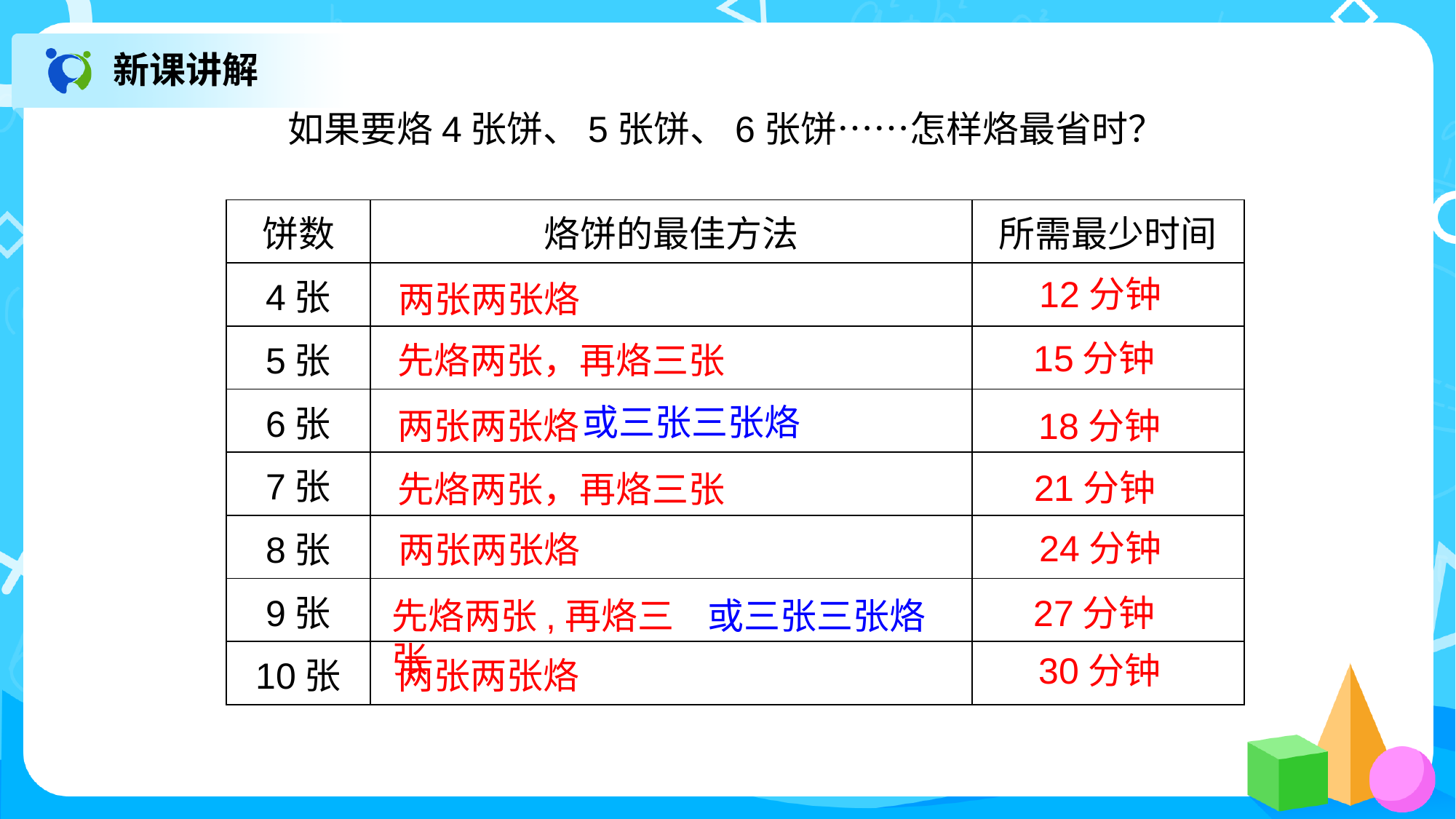

新课讲解
如果要烙4张饼、5张饼、6张饼……怎样烙最省时？
| 饼数 | 烙饼的最佳方法 | 所需最少时间 |
| --- | --- | --- |
| 4张 |  |  |
| 5张 |  |  |
| 6张 |  |  |
| 7张 |  |  |
| 8张 |  |  |
| 9张 |  |  |
| 10张 |  |  |
12分钟
两张两张烙
15分钟
先烙两张，再烙三张
或三张三张烙
18分钟
两张两张烙
21分钟
先烙两张，再烙三张
24分钟
两张两张烙
27分钟
或三张三张烙
先烙两张,再烙三张
30分钟
两张两张烙